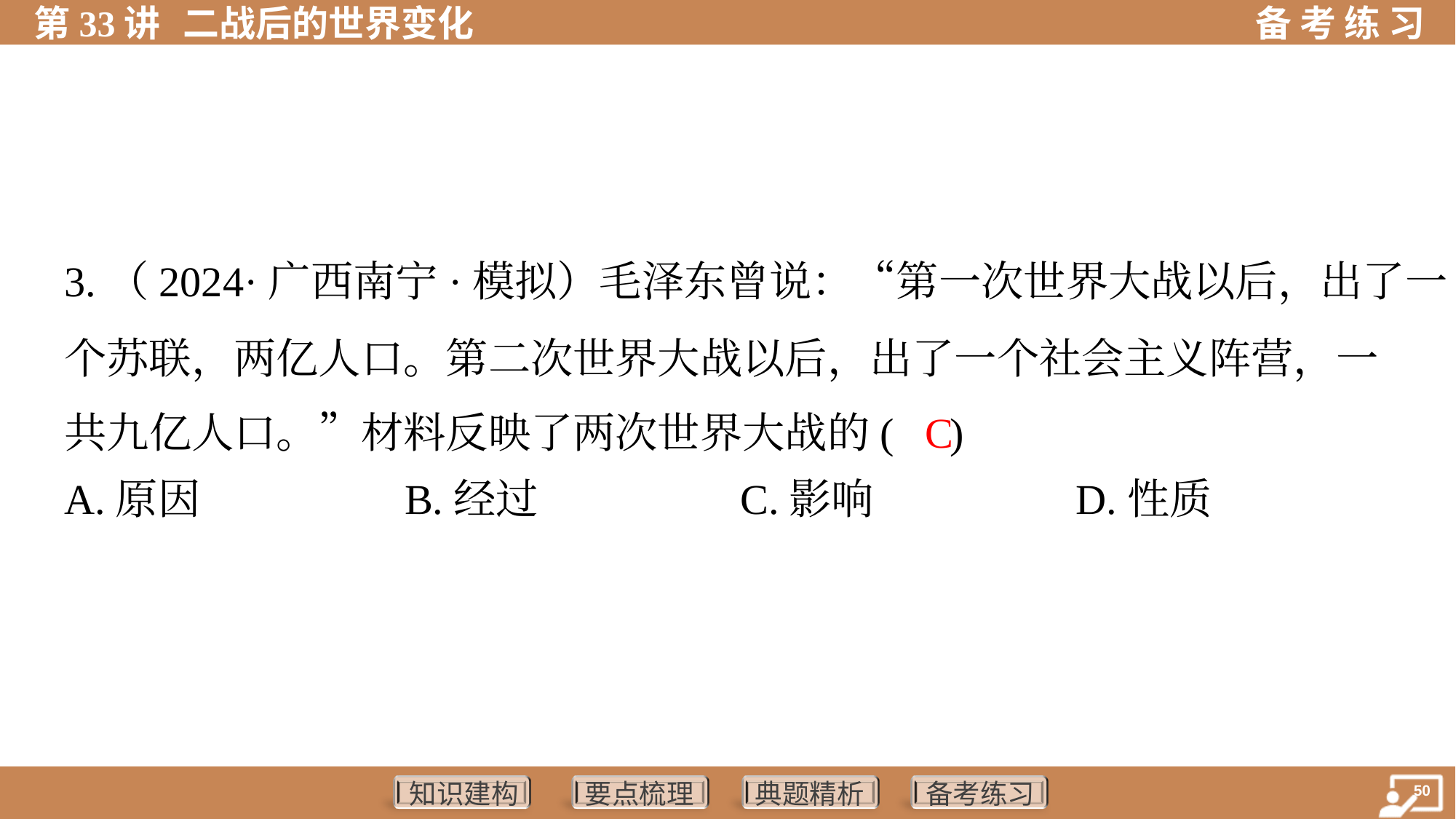

3.（2024·广西南宁·模拟）毛泽东曾说：“第一次世界大战以后，出了一
个苏联，两亿人口。第二次世界大战以后，出了一个社会主义阵营，一
共九亿人口。”材料反映了两次世界大战的(     )
C
A.原因	B.经过	C.影响	D.性质